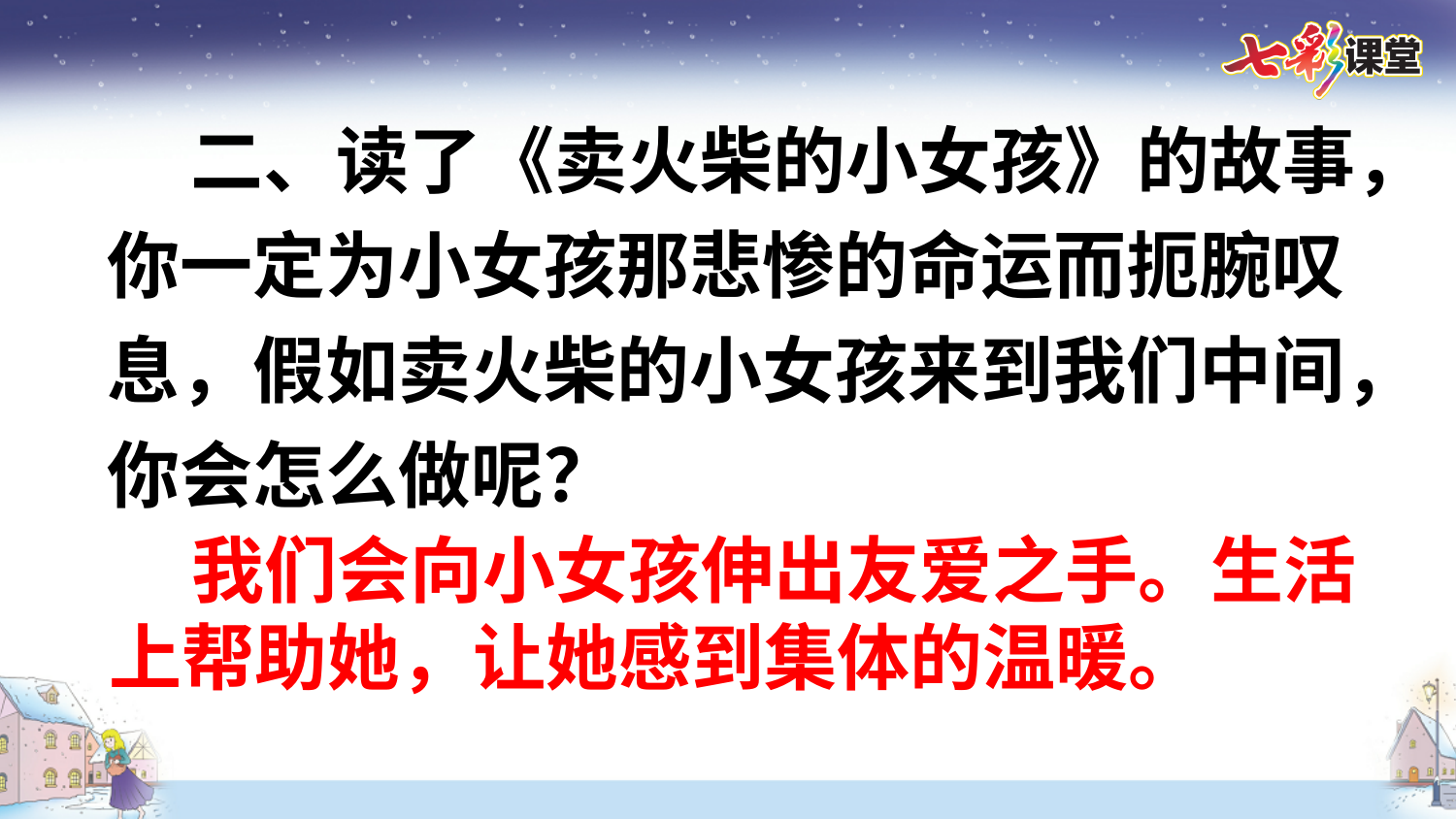

二、读了《卖火柴的小女孩》的故事，你一定为小女孩那悲惨的命运而扼腕叹息，假如卖火柴的小女孩来到我们中间，你会怎么做呢？
    我们会向小女孩伸出友爱之手。生活上帮助她，让她感到集体的温暖。